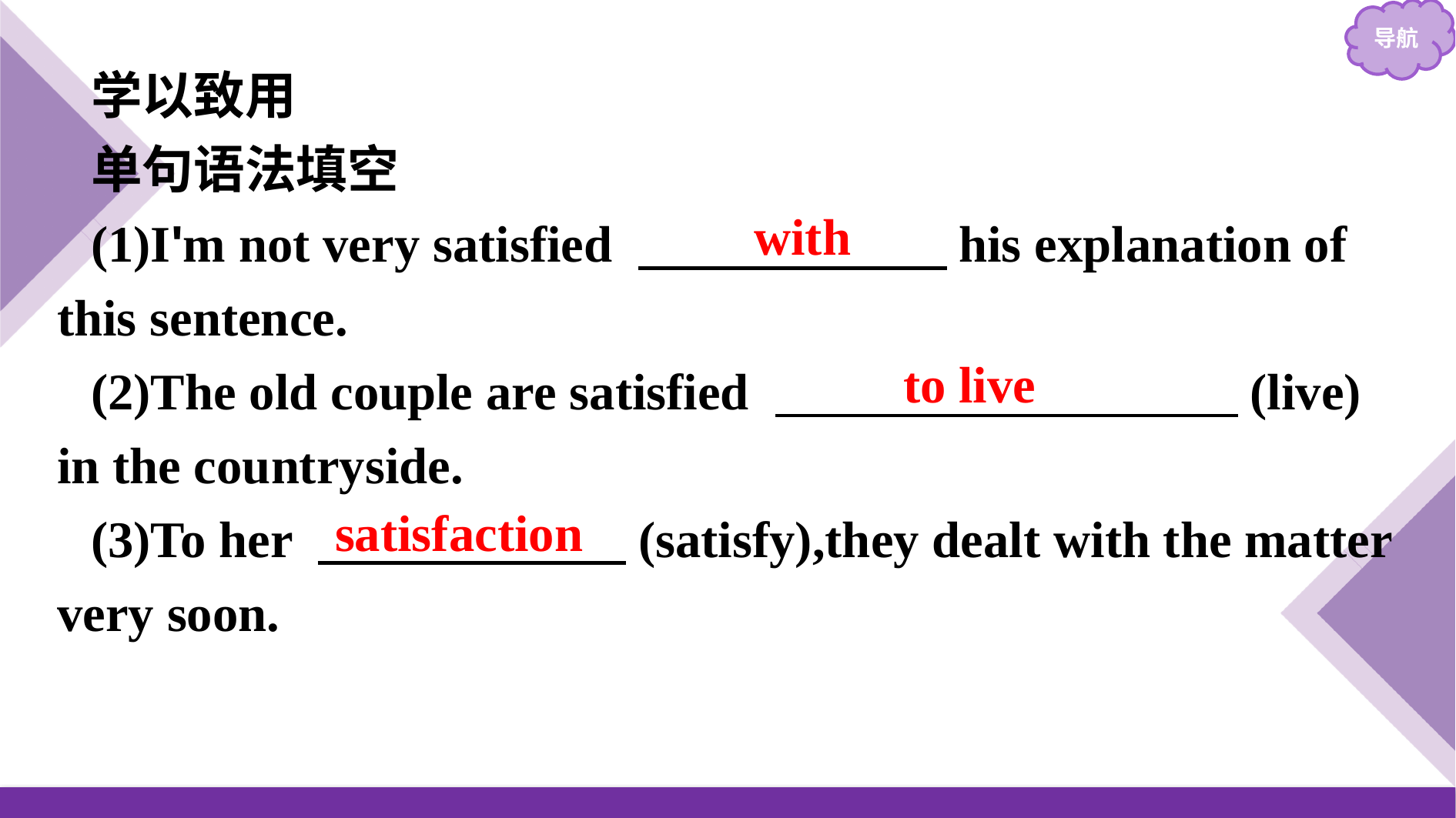

学以致用
单句语法填空
(1)I'm not very satisfied 　　　　　　his explanation of this sentence.
(2)The old couple are satisfied 　　　　　　　　　(live) in the countryside.
(3)To her 　　　　　　(satisfy),they dealt with the matter very soon.
with
to live
satisfaction